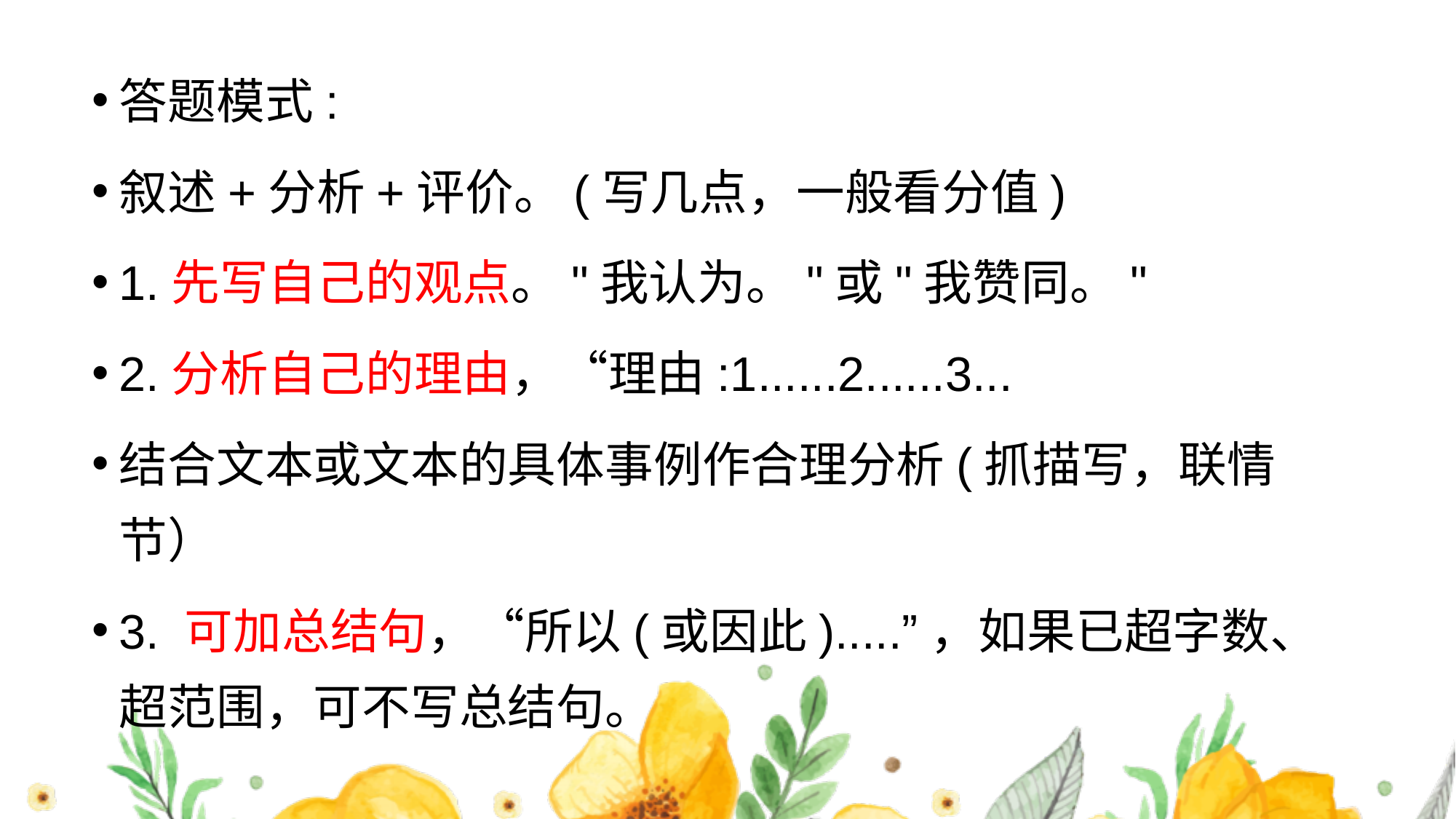

#
答题模式:
叙述+分析+评价。(写几点，一般看分值)
1.先写自己的观点。"我认为。"或"我赞同。"
2.分析自己的理由，“理由:1......2......3...
结合文本或文本的具体事例作合理分析(抓描写，联情节）
3. 可加总结句，“所以(或因此).....”，如果已超字数、超范围，可不写总结句。